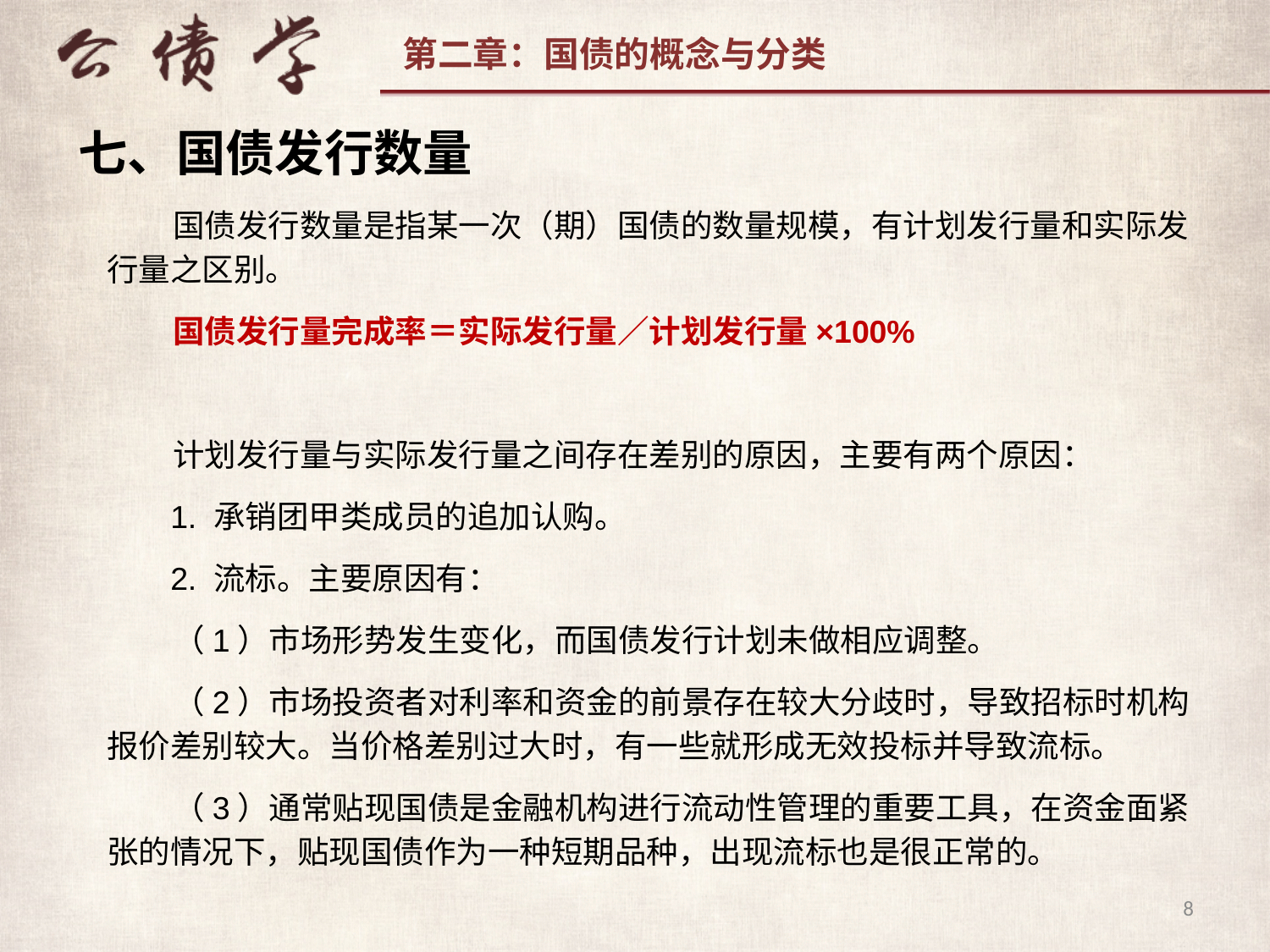

七、国债发行数量
   国债发行数量是指某一次（期）国债的数量规模，有计划发行量和实际发行量之区别。
   国债发行量完成率＝实际发行量／计划发行量×100%

   计划发行量与实际发行量之间存在差别的原因，主要有两个原因：
   1. 承销团甲类成员的追加认购。
   2. 流标。主要原因有：
   （1）市场形势发生变化，而国债发行计划未做相应调整。
   （2）市场投资者对利率和资金的前景存在较大分歧时，导致招标时机构报价差别较大。当价格差别过大时，有一些就形成无效投标并导致流标。
   （3）通常贴现国债是金融机构进行流动性管理的重要工具，在资金面紧张的情况下，贴现国债作为一种短期品种，出现流标也是很正常的。
8